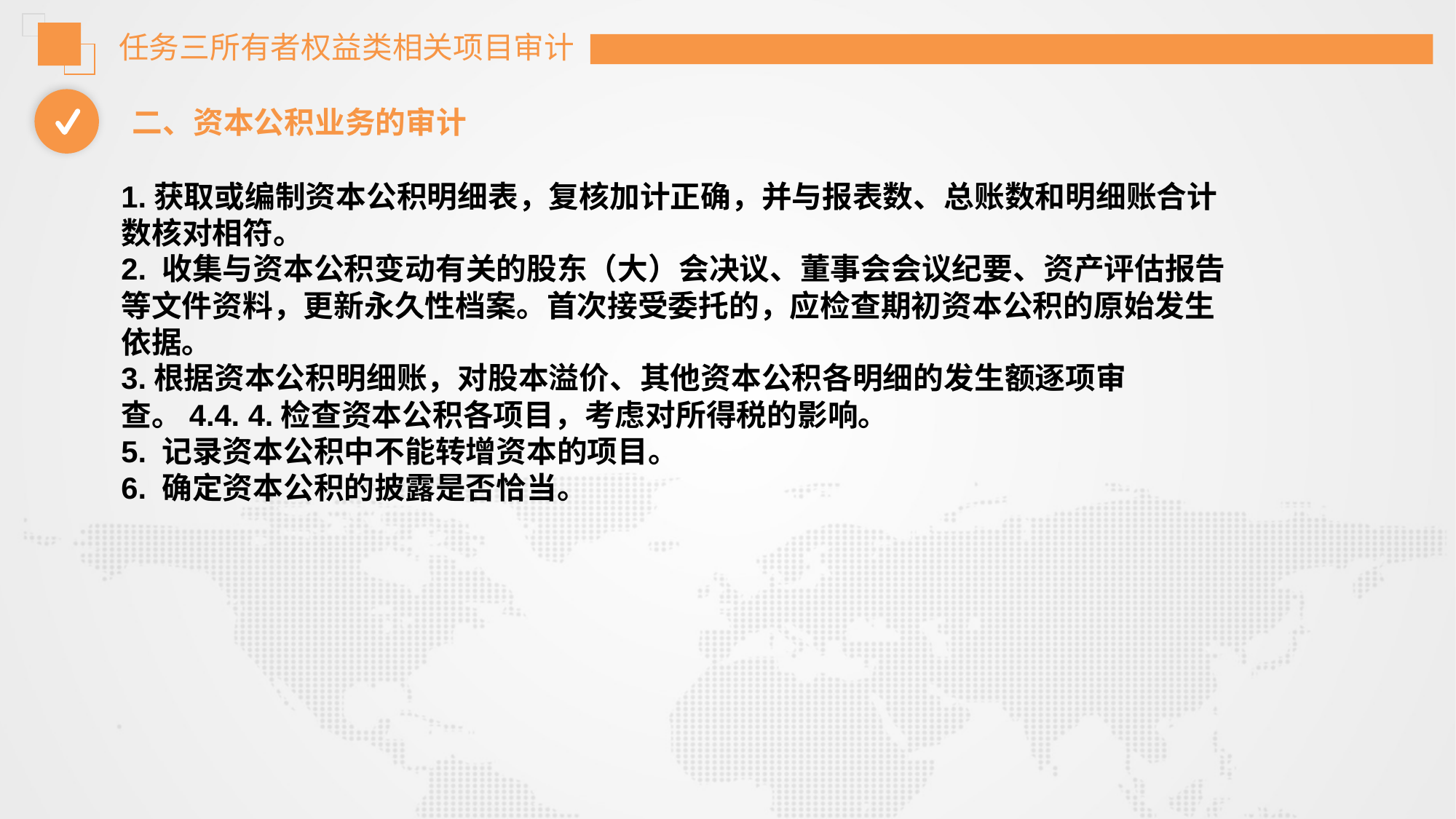

任务三所有者权益类相关项目审计

二、资本公积业务的审计
1.获取或编制资本公积明细表，复核加计正确，并与报表数、总账数和明细账合计数核对相符。
2. 收集与资本公积变动有关的股东（大）会决议、董事会会议纪要、资产评估报告等文件资料，更新永久性档案。首次接受委托的，应检查期初资本公积的原始发生依据。
3.根据资本公积明细账，对股本溢价、其他资本公积各明细的发生额逐项审查。4.4. 4.检查资本公积各项目，考虑对所得税的影响。
5. 记录资本公积中不能转增资本的项目。
6. 确定资本公积的披露是否恰当。